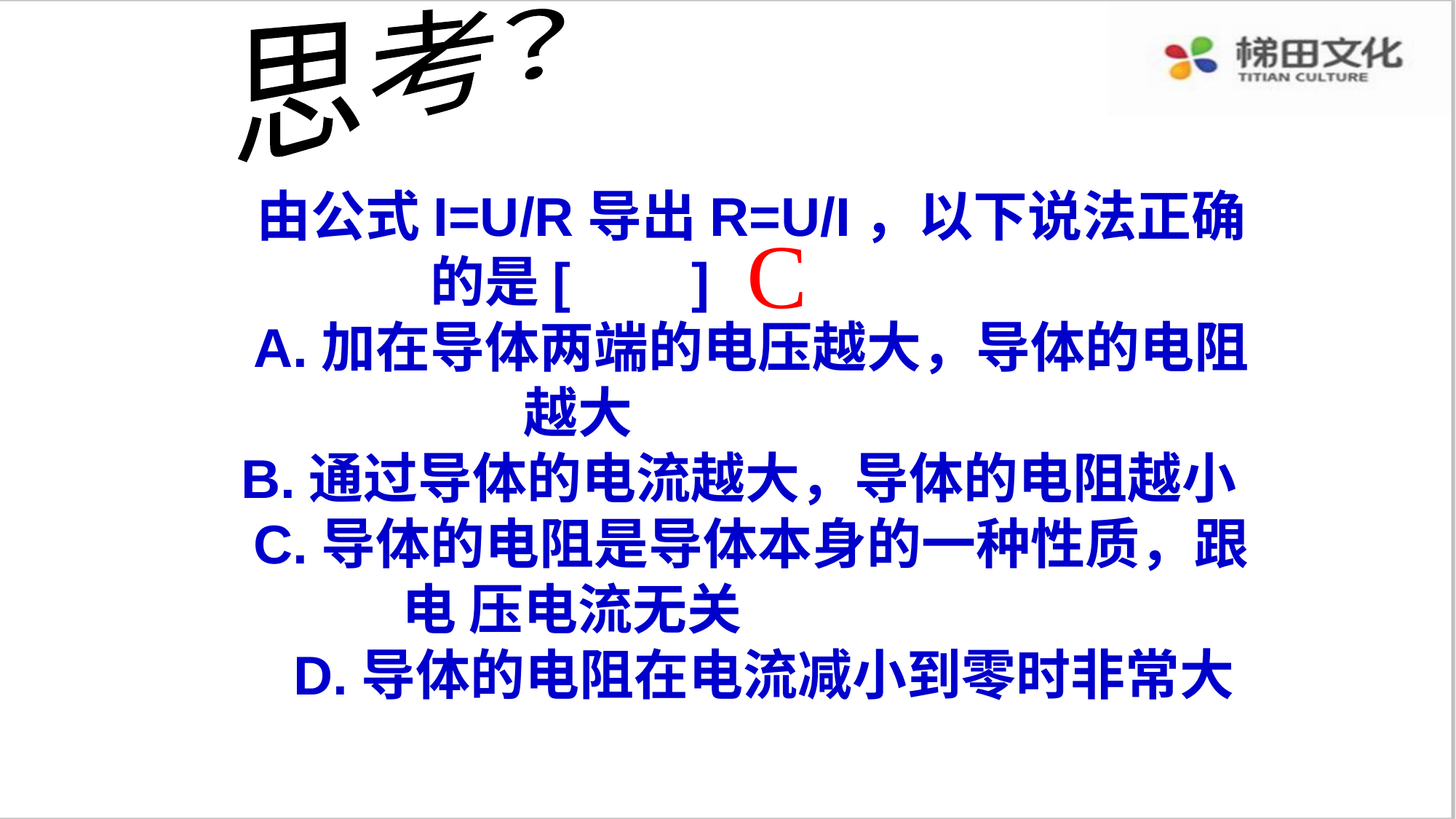

思考？
由公式I=U/R导出R=U/I，以下说法正确的是[        ]
A.加在导体两端的电压越大，导体的电阻越大
B.通过导体的电流越大，导体的电阻越小
C.导体的电阻是导体本身的一种性质，跟电 压电流无关
 D.导体的电阻在电流减小到零时非常大
C